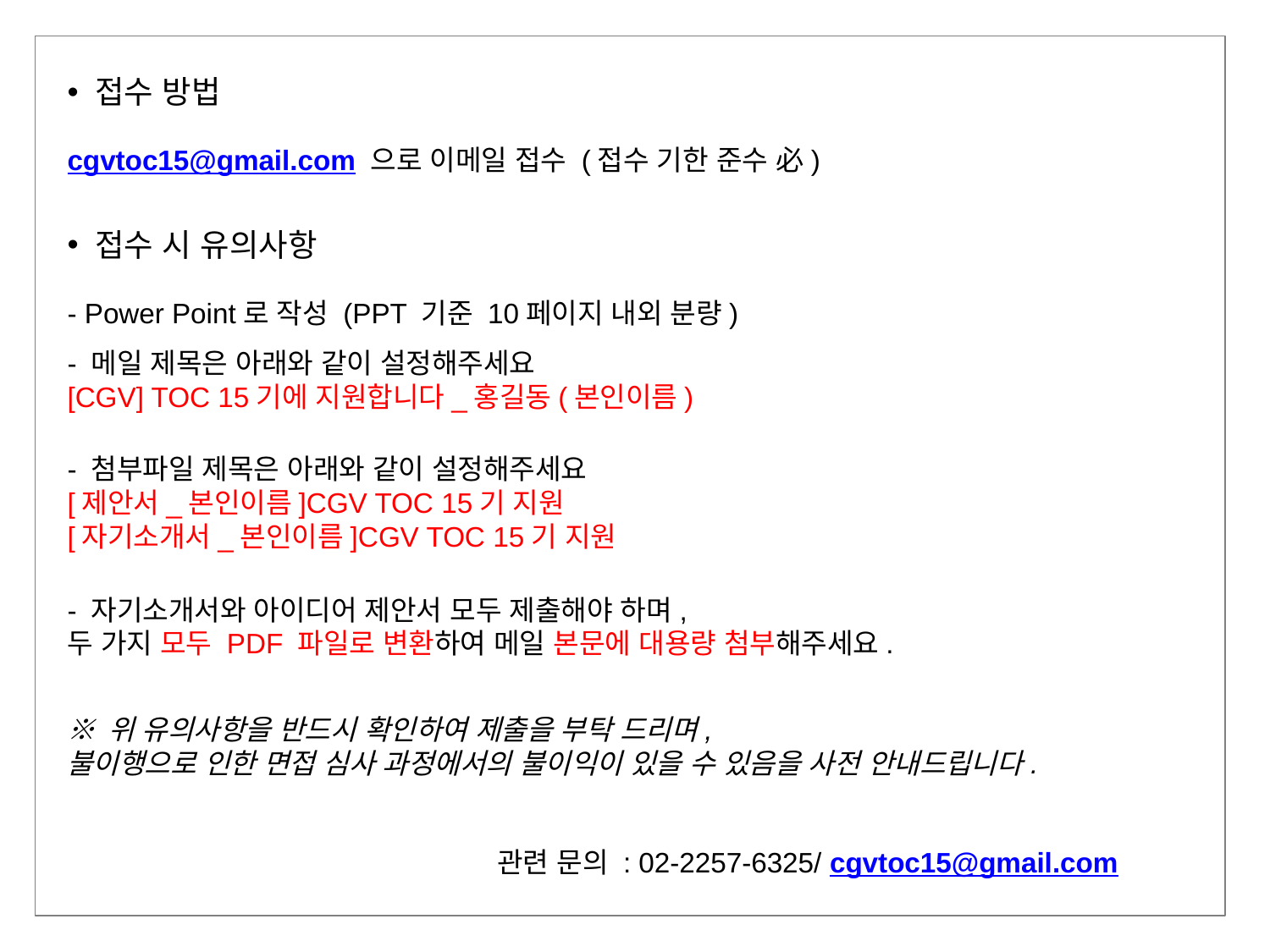

접수 방법
cgvtoc15@gmail.com 으로 이메일 접수 (접수 기한 준수 必)
 접수 시 유의사항
- Power Point로 작성 (PPT 기준 10페이지 내외 분량)
- 메일 제목은 아래와 같이 설정해주세요
[CGV] TOC 15기에 지원합니다_홍길동(본인이름)
- 첨부파일 제목은 아래와 같이 설정해주세요
[제안서_본인이름]CGV TOC 15기 지원
[자기소개서_본인이름]CGV TOC 15기 지원
- 자기소개서와 아이디어 제안서 모두 제출해야 하며,
두 가지 모두 PDF 파일로 변환하여 메일 본문에 대용량 첨부해주세요.
※ 위 유의사항을 반드시 확인하여 제출을 부탁 드리며,
불이행으로 인한 면접 심사 과정에서의 불이익이 있을 수 있음을 사전 안내드립니다.
관련 문의 : 02-2257-6325/ cgvtoc15@gmail.com